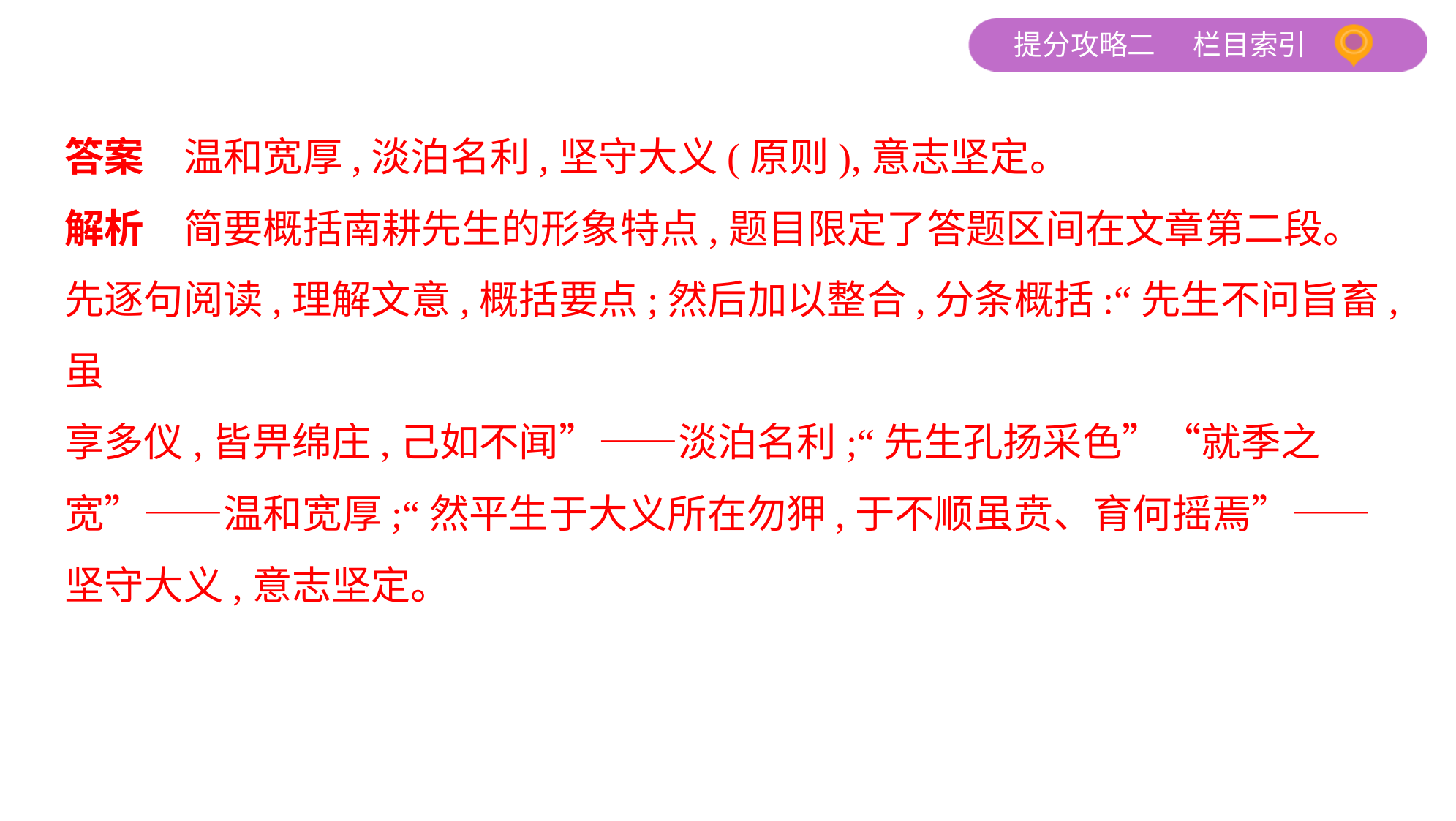

答案　温和宽厚,淡泊名利,坚守大义(原则),意志坚定。
解析　简要概括南耕先生的形象特点,题目限定了答题区间在文章第二段。
先逐句阅读,理解文意,概括要点;然后加以整合,分条概括:“先生不问旨畜,虽
享多仪,皆畀绵庄,己如不闻”——淡泊名利;“先生孔扬采色”“就季之
宽”——温和宽厚;“然平生于大义所在勿狎,于不顺虽贲、育何摇焉”——
坚守大义,意志坚定。